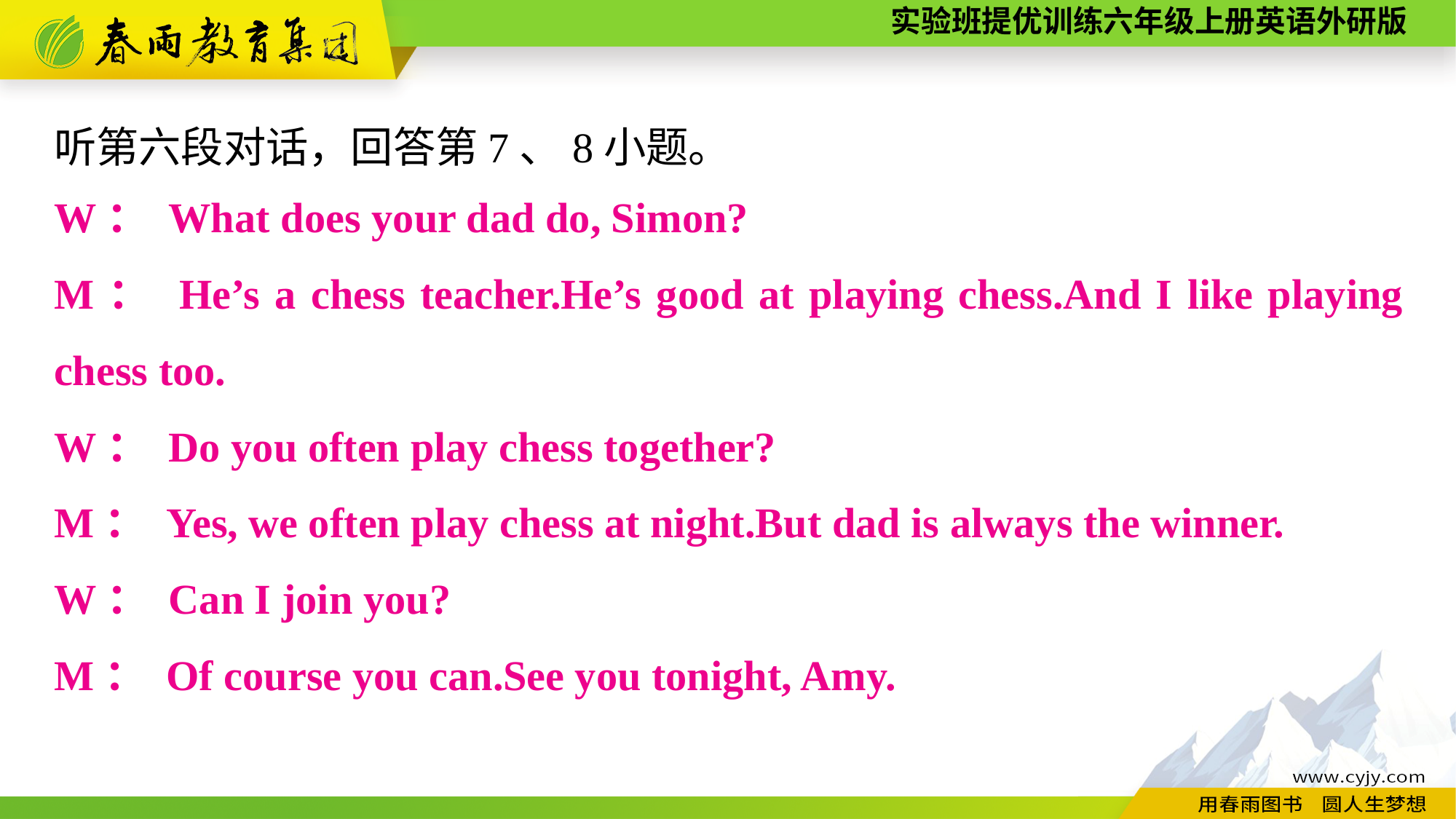

听第六段对话，回答第7、8小题。
W： What does your dad do, Simon?
M： He’s a chess teacher.He’s good at playing chess.And I like playing chess too.
W： Do you often play chess together?
M： Yes, we often play chess at night.But dad is always the winner.
W： Can I join you?
M： Of course you can.See you tonight, Amy.